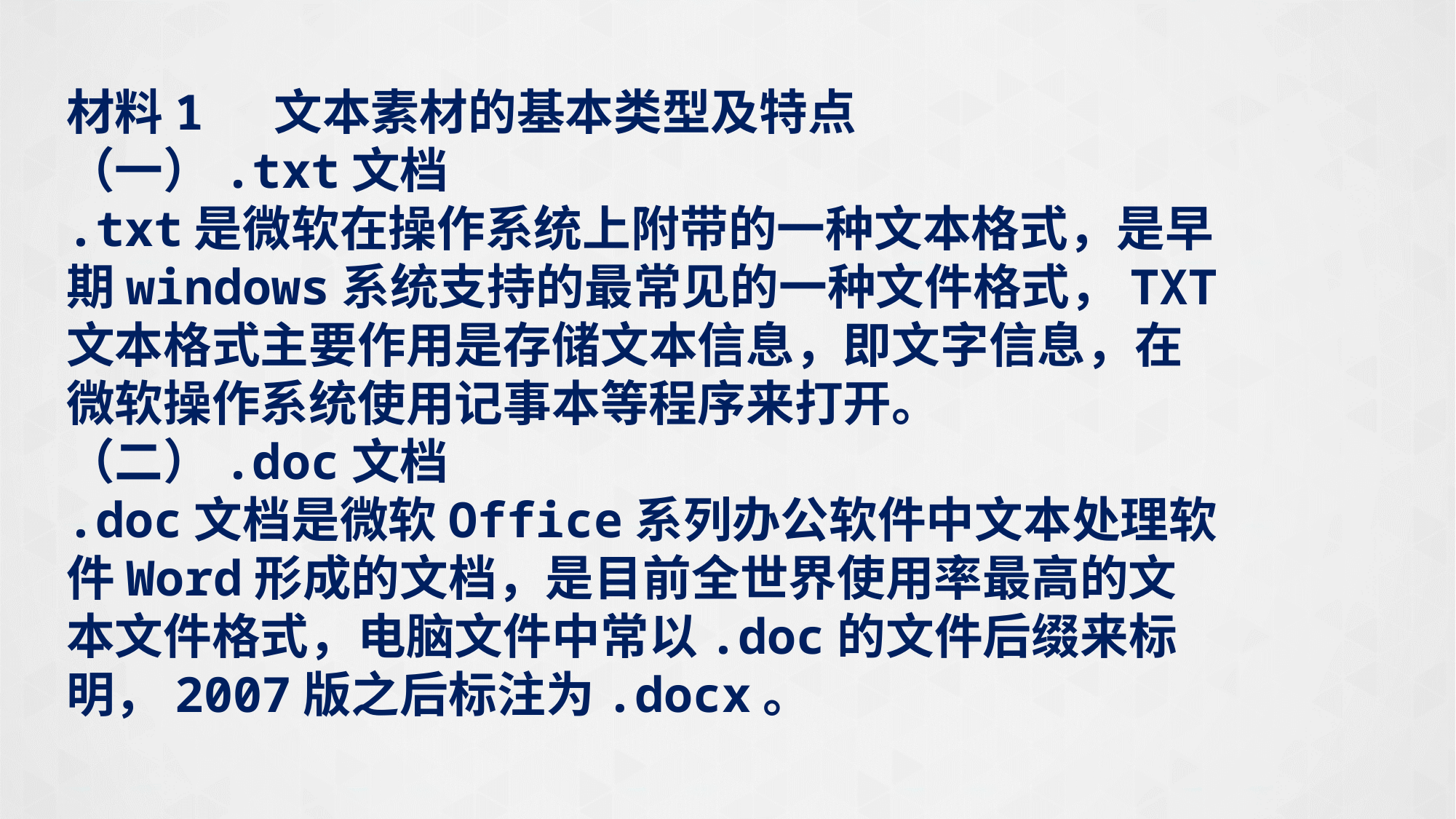

材料1  文本素材的基本类型及特点
（一）.txt文档
.txt是微软在操作系统上附带的一种文本格式，是早期windows系统支持的最常见的一种文件格式，TXT文本格式主要作用是存储文本信息，即文字信息，在微软操作系统使用记事本等程序来打开。
（二）.doc文档
.doc文档是微软Office系列办公软件中文本处理软件Word形成的文档，是目前全世界使用率最高的文本文件格式，电脑文件中常以.doc的文件后缀来标明，2007版之后标注为.docx。